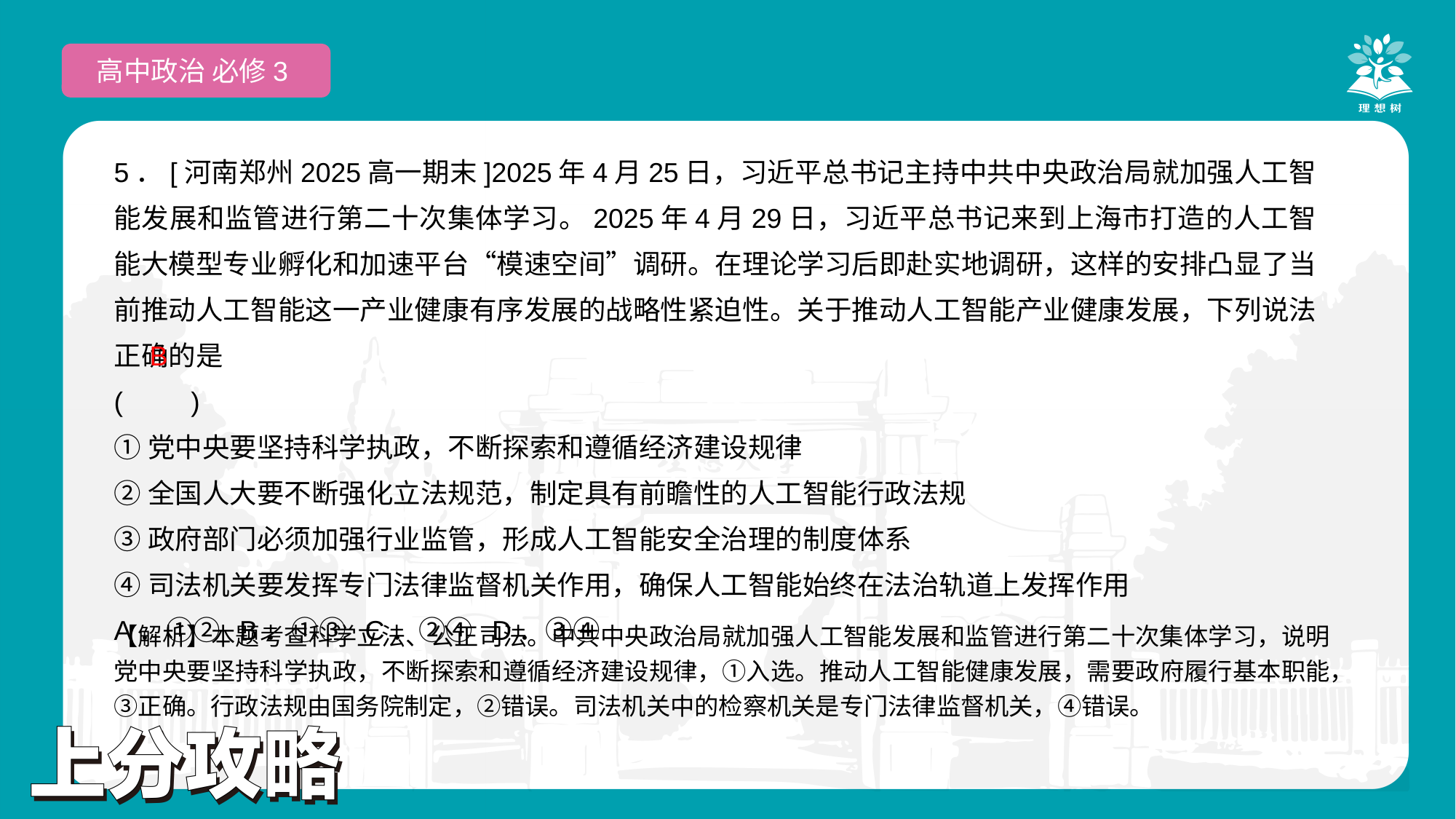

高中政治 必修3
5．[河南郑州2025高一期末]2025年4月25日，习近平总书记主持中共中央政治局就加强人工智能发展和监管进行第二十次集体学习。2025年4月29日，习近平总书记来到上海市打造的人工智能大模型专业孵化和加速平台“模速空间”调研。在理论学习后即赴实地调研，这样的安排凸显了当前推动人工智能这一产业健康有序发展的战略性紧迫性。关于推动人工智能产业健康发展，下列说法正确的是
(　　)
①党中央要坚持科学执政，不断探索和遵循经济建设规律
②全国人大要不断强化立法规范，制定具有前瞻性的人工智能行政法规
③政府部门必须加强行业监管，形成人工智能安全治理的制度体系
④司法机关要发挥专门法律监督机关作用，确保人工智能始终在法治轨道上发挥作用
A．①②  B．①③  C．②④  D．③④
B
【解析】本题考查科学立法、公正司法。中共中央政治局就加强人工智能发展和监管进行第二十次集体学习，说明党中央要坚持科学执政，不断探索和遵循经济建设规律，①入选。推动人工智能健康发展，需要政府履行基本职能，③正确。行政法规由国务院制定，②错误。司法机关中的检察机关是专门法律监督机关，④错误。